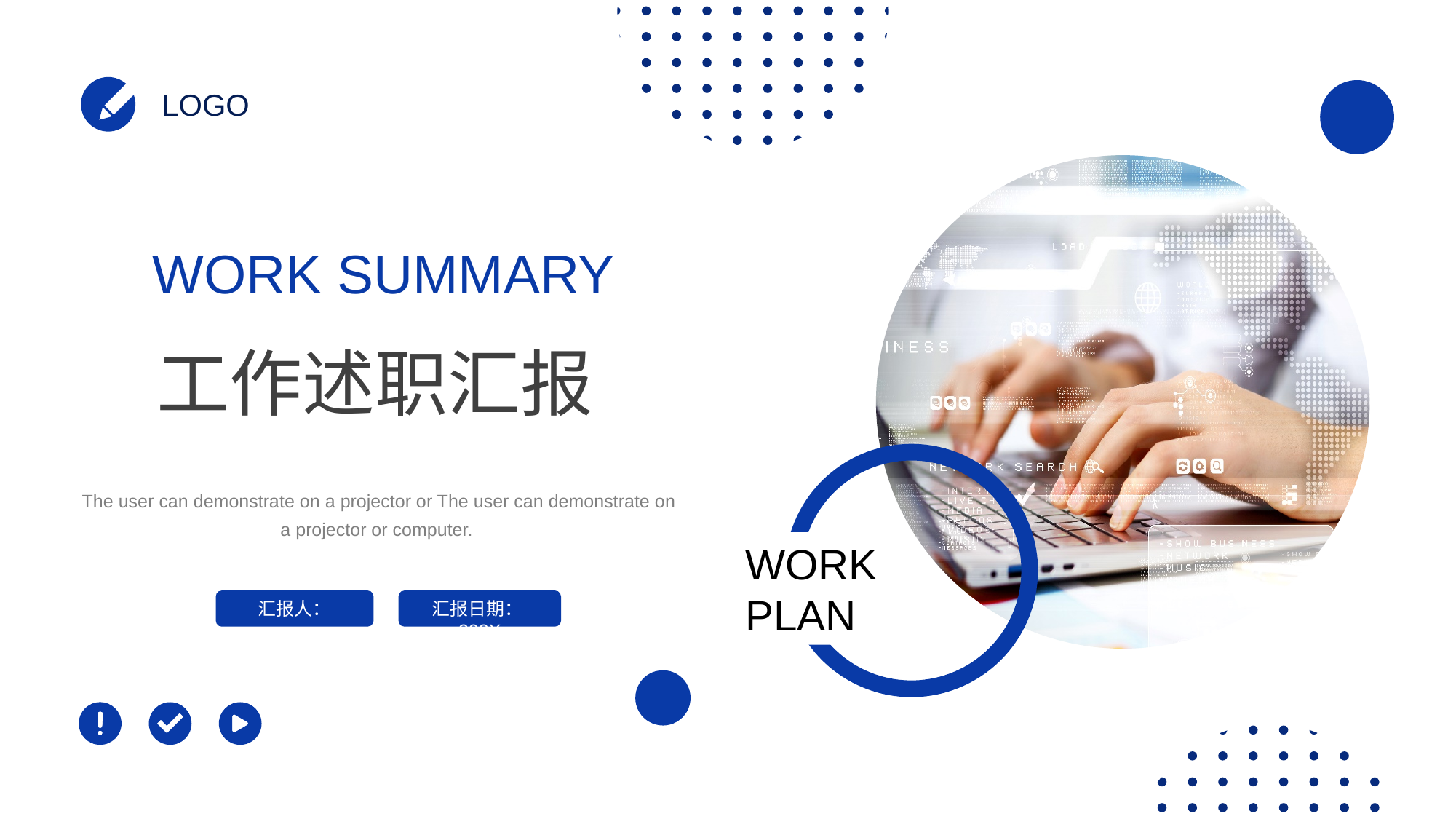

LOGO

WORK
PLAN
WORK SUMMARY
工作述职汇报
The user can demonstrate on a projector or The user can demonstrate on a projector or computer.
汇报人：
汇报日期：202X